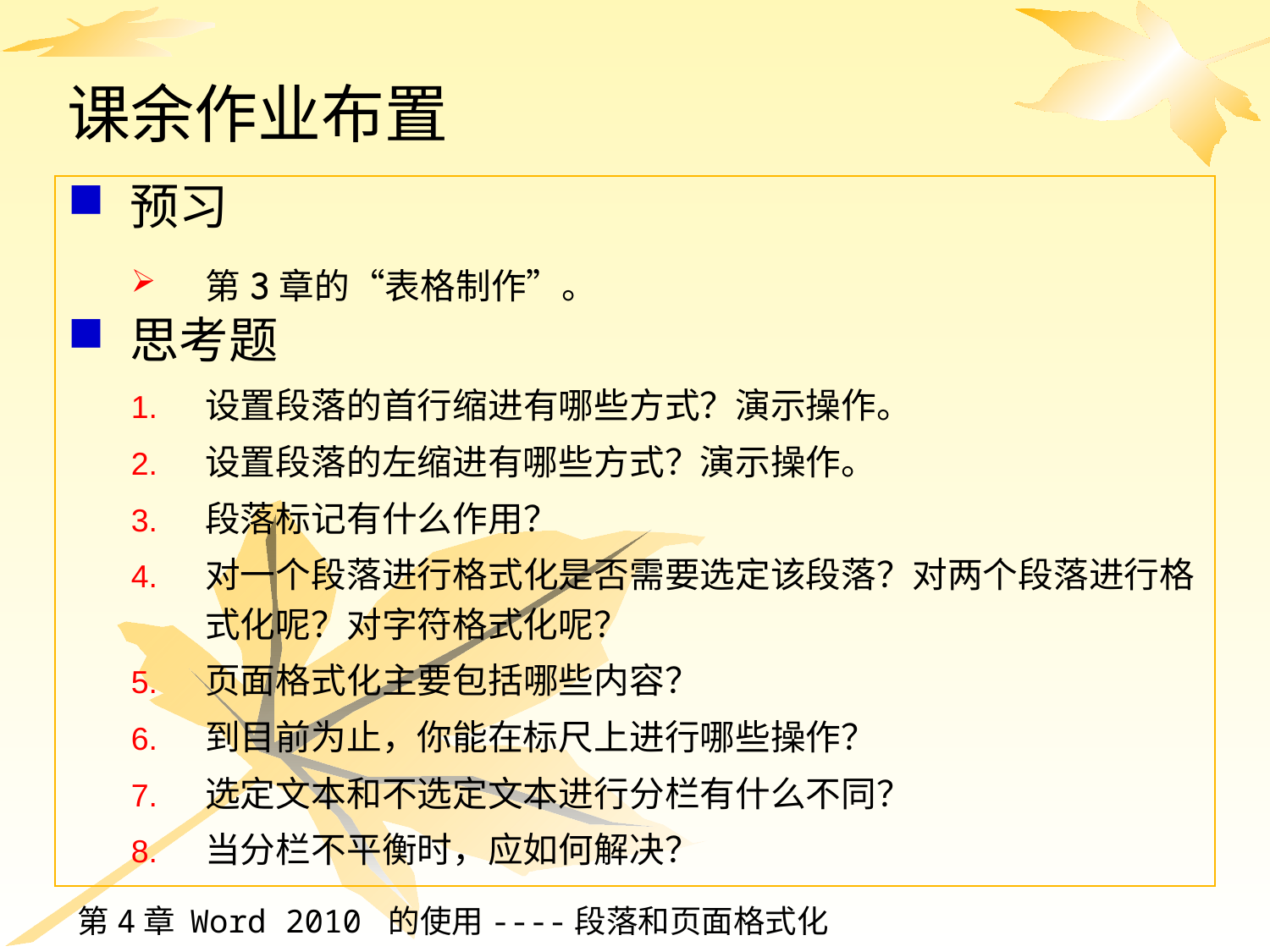

# 课余作业布置
预习
第3章的“表格制作”。
思考题
设置段落的首行缩进有哪些方式？演示操作。
设置段落的左缩进有哪些方式？演示操作。
段落标记有什么作用？
对一个段落进行格式化是否需要选定该段落？对两个段落进行格式化呢？对字符格式化呢？
页面格式化主要包括哪些内容？
到目前为止，你能在标尺上进行哪些操作？
选定文本和不选定文本进行分栏有什么不同？
当分栏不平衡时，应如何解决？